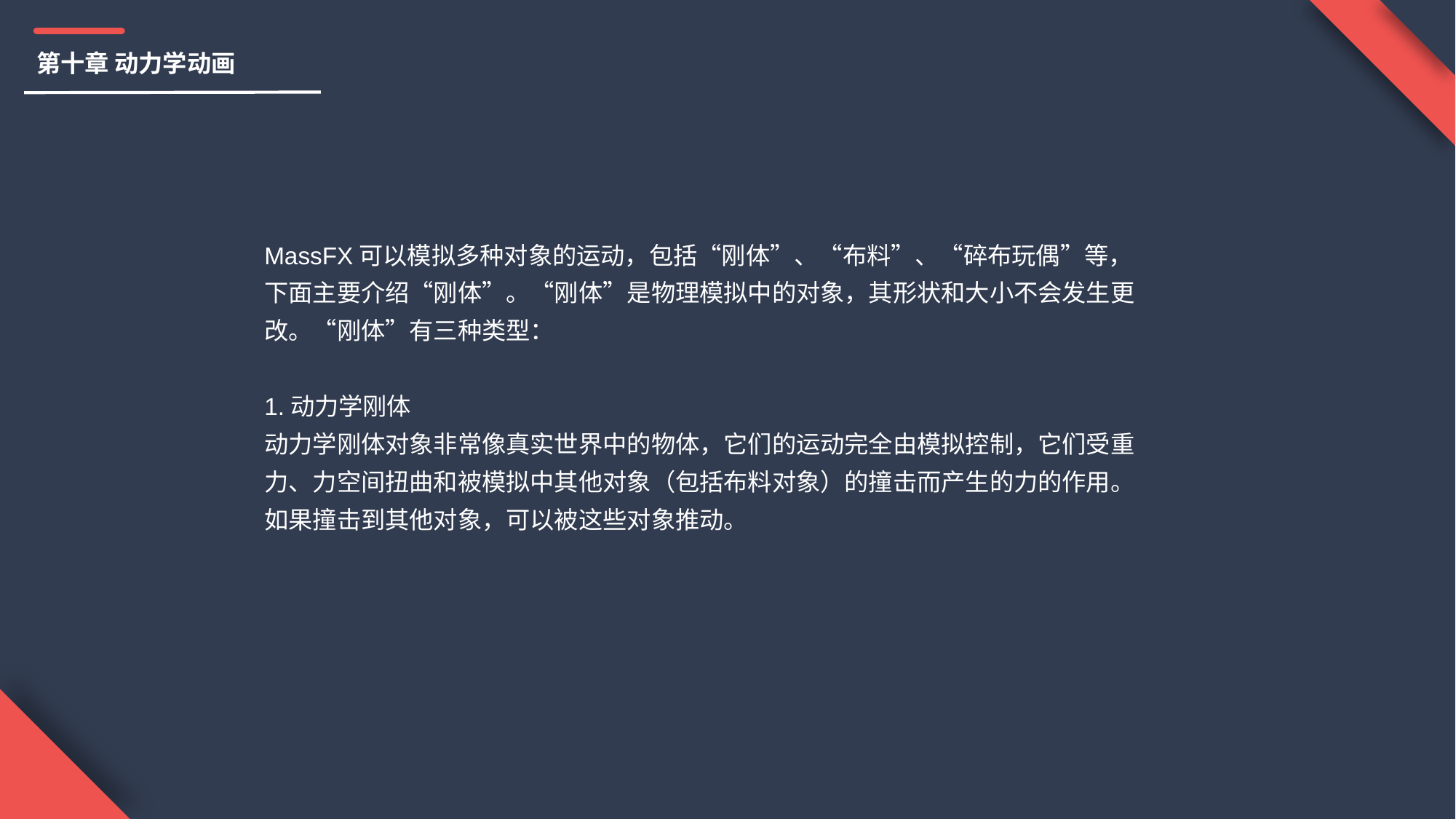

第十章 动力学动画
MassFX可以模拟多种对象的运动，包括“刚体”、“布料”、“碎布玩偶”等，下面主要介绍“刚体”。“刚体”是物理模拟中的对象，其形状和大小不会发生更改。“刚体”有三种类型：

1.动力学刚体
动力学刚体对象非常像真实世界中的物体，它们的运动完全由模拟控制，它们受重力、力空间扭曲和被模拟中其他对象（包括布料对象）的撞击而产生的力的作用。如果撞击到其他对象，可以被这些对象推动。